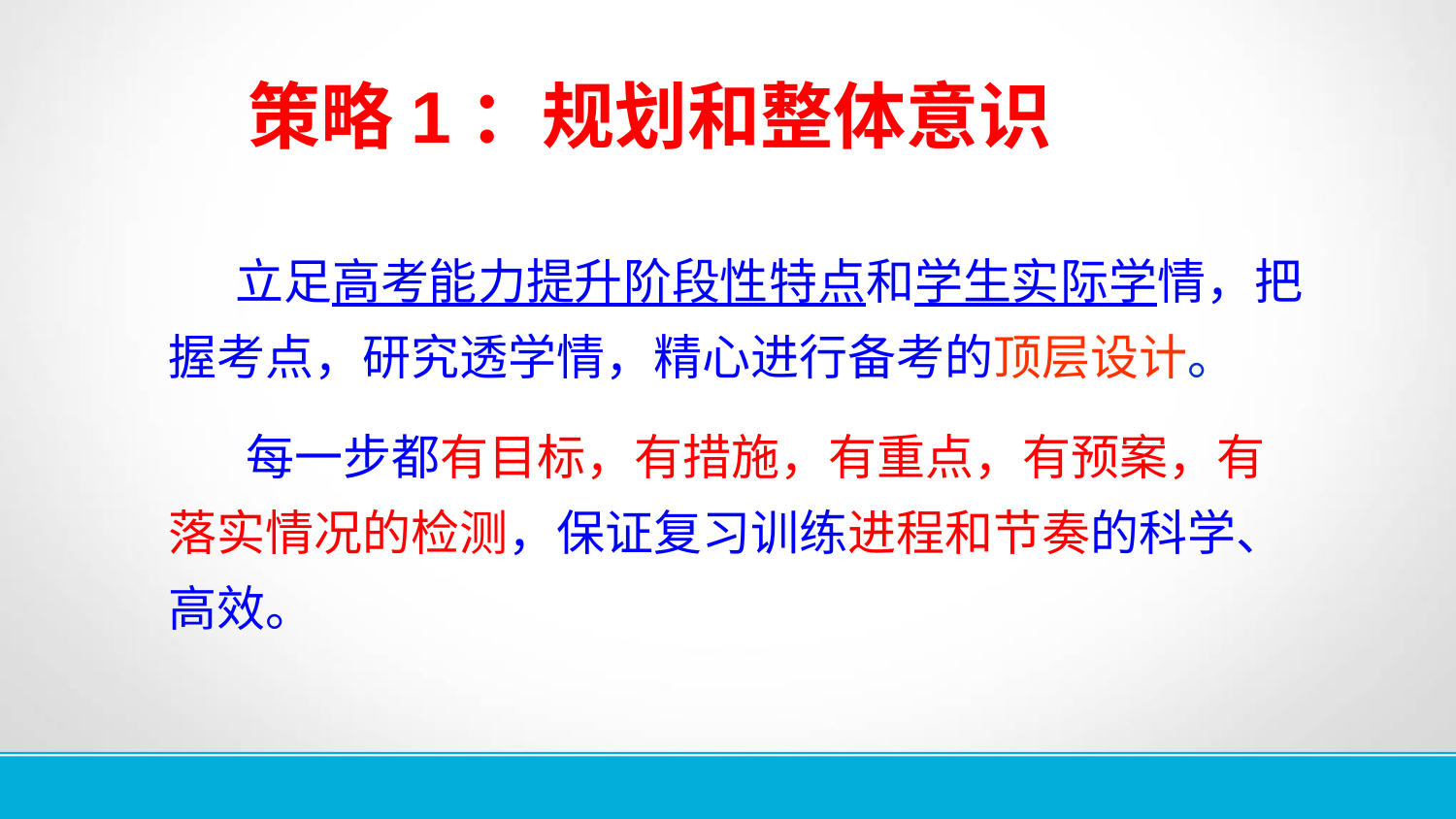

策略1：规划和整体意识
     立足高考能力提升阶段性特点和学生实际学情，把握考点，研究透学情，精心进行备考的顶层设计。
      每一步都有目标，有措施，有重点，有预案，有落实情况的检测，保证复习训练进程和节奏的科学、高效。